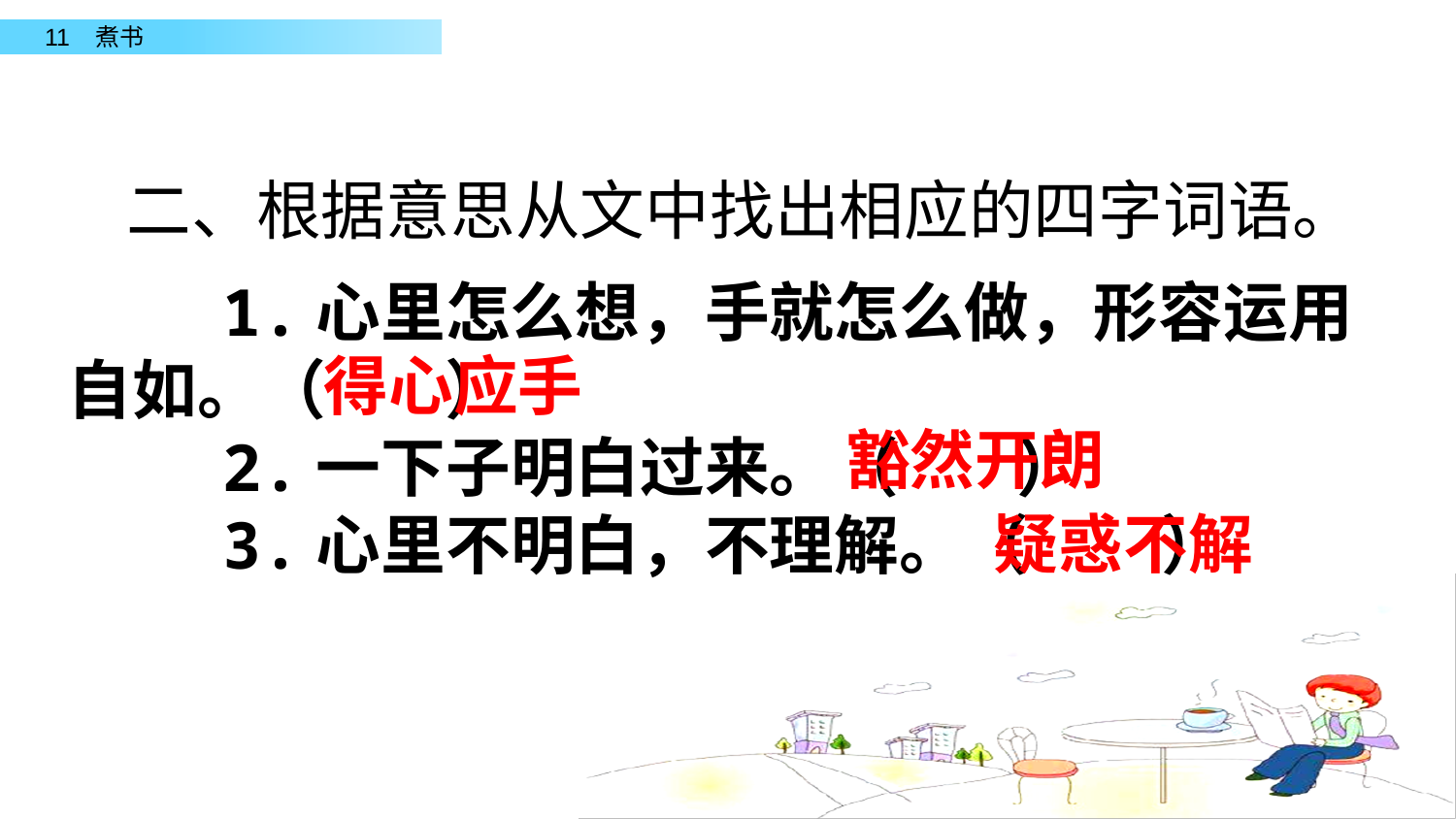

二、根据意思从文中找出相应的四字词语。

    1.心里怎么想，手就怎么做，形容运用自如。（        ）
    2.一下子明白过来。（        ）
    3.心里不明白，不理解。（         ）
得心应手
豁然开朗
疑惑不解